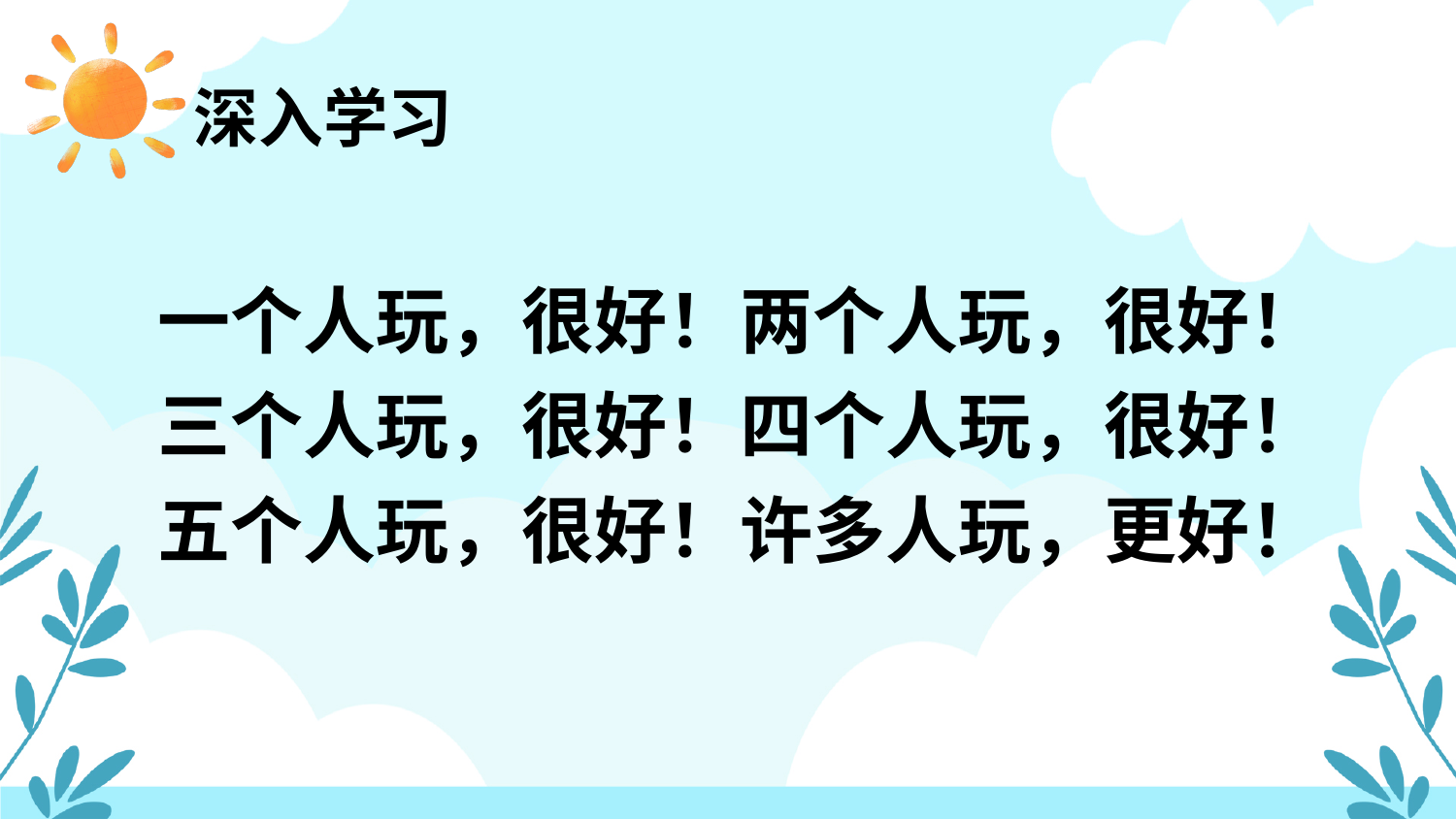

深入学习
一个人玩，很好！两个人玩，很好！三个人玩，很好！四个人玩，很好！五个人玩，很好！许多人玩，更好！